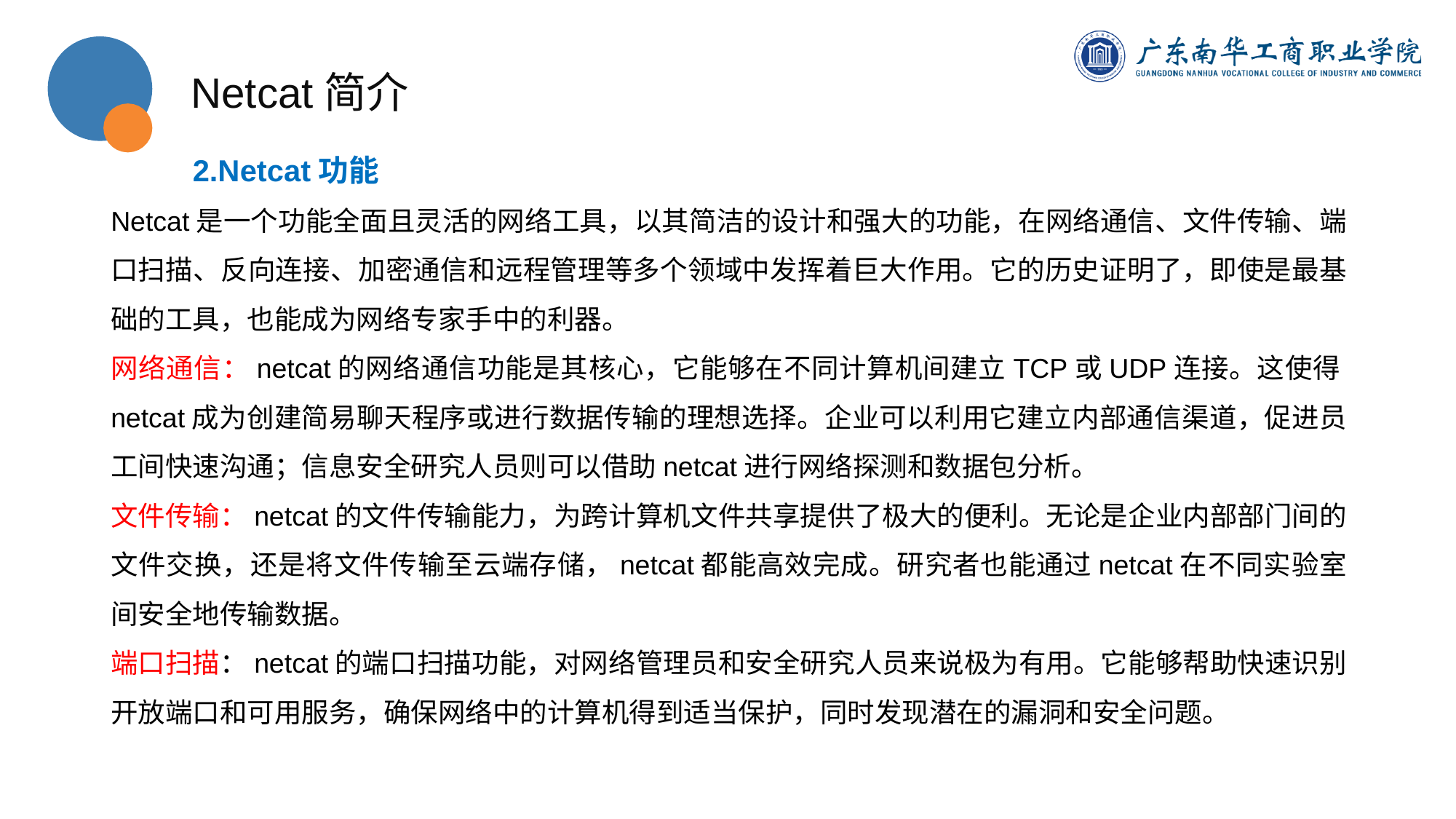

Netcat简介

2.Netcat功能
Netcat是一个功能全面且灵活的网络工具，以其简洁的设计和强大的功能，在网络通信、文件传输、端口扫描、反向连接、加密通信和远程管理等多个领域中发挥着巨大作用。它的历史证明了，即使是最基础的工具，也能成为网络专家手中的利器。
网络通信：netcat的网络通信功能是其核心，它能够在不同计算机间建立TCP或UDP连接。这使得netcat成为创建简易聊天程序或进行数据传输的理想选择。企业可以利用它建立内部通信渠道，促进员工间快速沟通；信息安全研究人员则可以借助netcat进行网络探测和数据包分析。
文件传输：netcat的文件传输能力，为跨计算机文件共享提供了极大的便利。无论是企业内部部门间的文件交换，还是将文件传输至云端存储，netcat都能高效完成。研究者也能通过netcat在不同实验室间安全地传输数据。
端口扫描：netcat的端口扫描功能，对网络管理员和安全研究人员来说极为有用。它能够帮助快速识别开放端口和可用服务，确保网络中的计算机得到适当保护，同时发现潜在的漏洞和安全问题。